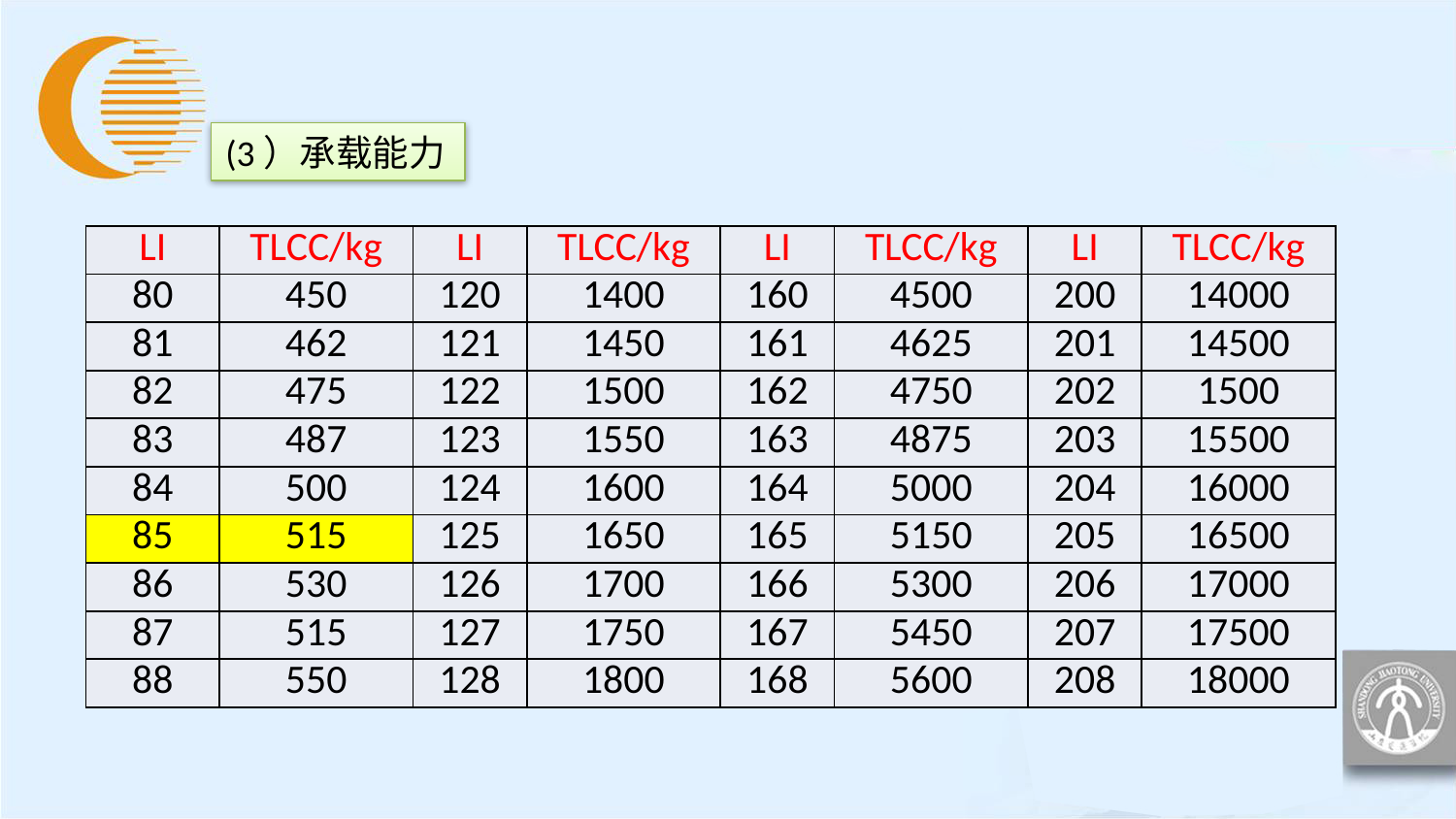

(3）承载能力
| LI | TLCC/kg | LI | TLCC/kg | LI | TLCC/kg | LI | TLCC/kg |
| --- | --- | --- | --- | --- | --- | --- | --- |
| 80 | 450 | 120 | 1400 | 160 | 4500 | 200 | 14000 |
| 81 | 462 | 121 | 1450 | 161 | 4625 | 201 | 14500 |
| 82 | 475 | 122 | 1500 | 162 | 4750 | 202 | 1500 |
| 83 | 487 | 123 | 1550 | 163 | 4875 | 203 | 15500 |
| 84 | 500 | 124 | 1600 | 164 | 5000 | 204 | 16000 |
| 85 | 515 | 125 | 1650 | 165 | 5150 | 205 | 16500 |
| 86 | 530 | 126 | 1700 | 166 | 5300 | 206 | 17000 |
| 87 | 515 | 127 | 1750 | 167 | 5450 | 207 | 17500 |
| 88 | 550 | 128 | 1800 | 168 | 5600 | 208 | 18000 |